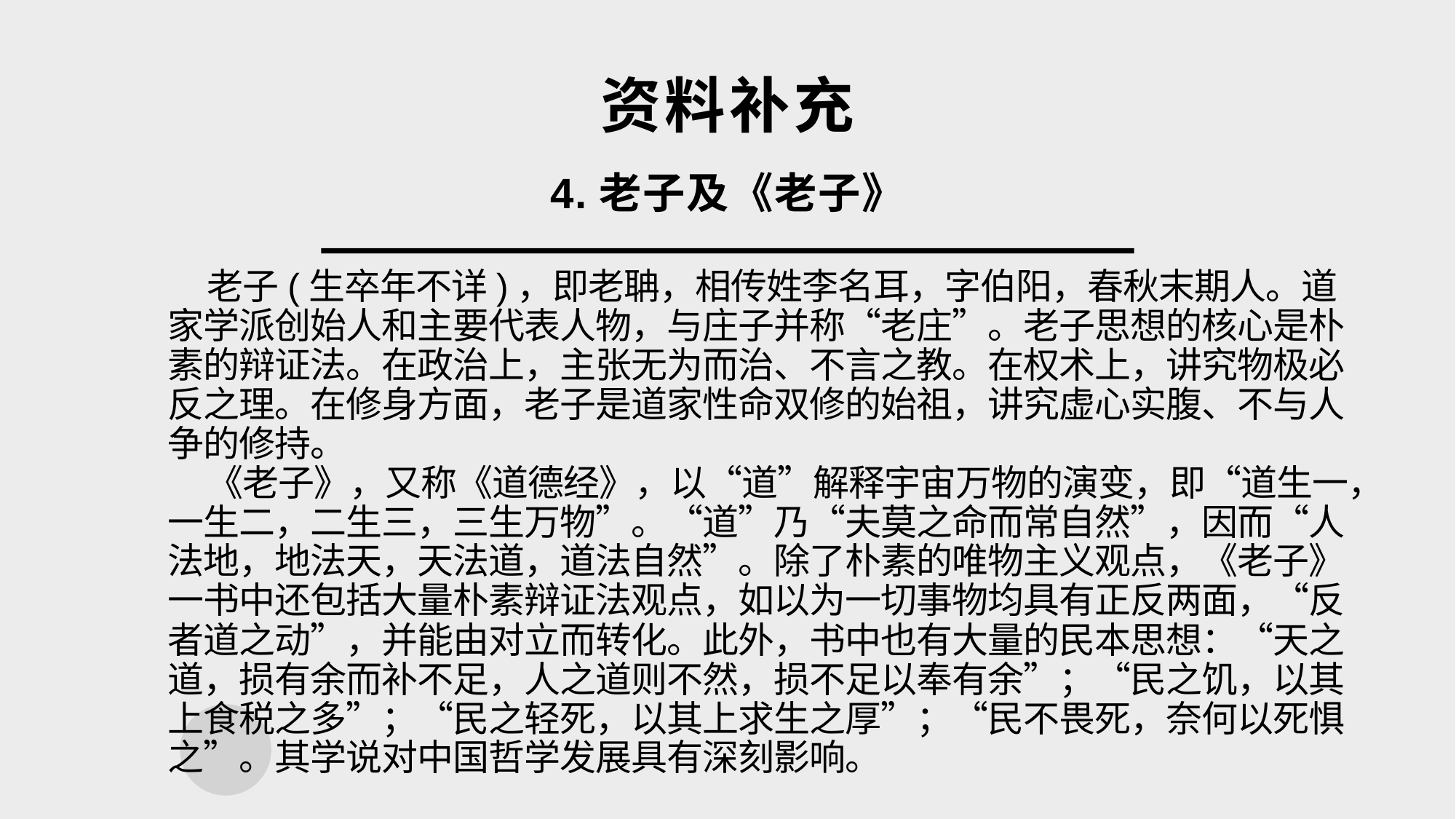

资料补充
4.老子及《老子》

    老子(生卒年不详)，即老聃，相传姓李名耳，字伯阳，春秋末期人。道家学派创始人和主要代表人物，与庄子并称“老庄”。老子思想的核心是朴素的辩证法。在政治上，主张无为而治、不言之教。在权术上，讲究物极必反之理。在修身方面，老子是道家性命双修的始祖，讲究虚心实腹、不与人争的修持。
    《老子》，又称《道德经》，以“道”解释宇宙万物的演变，即“道生一，一生二，二生三，三生万物”。“道”乃“夫莫之命而常自然”，因而“人法地，地法天，天法道，道法自然”。除了朴素的唯物主义观点，《老子》一书中还包括大量朴素辩证法观点，如以为一切事物均具有正反两面，“反者道之动”，并能由对立而转化。此外，书中也有大量的民本思想：“天之道，损有余而补不足，人之道则不然，损不足以奉有余”；“民之饥，以其上食税之多”；“民之轻死，以其上求生之厚”；“民不畏死，奈何以死惧之”。其学说对中国哲学发展具有深刻影响。